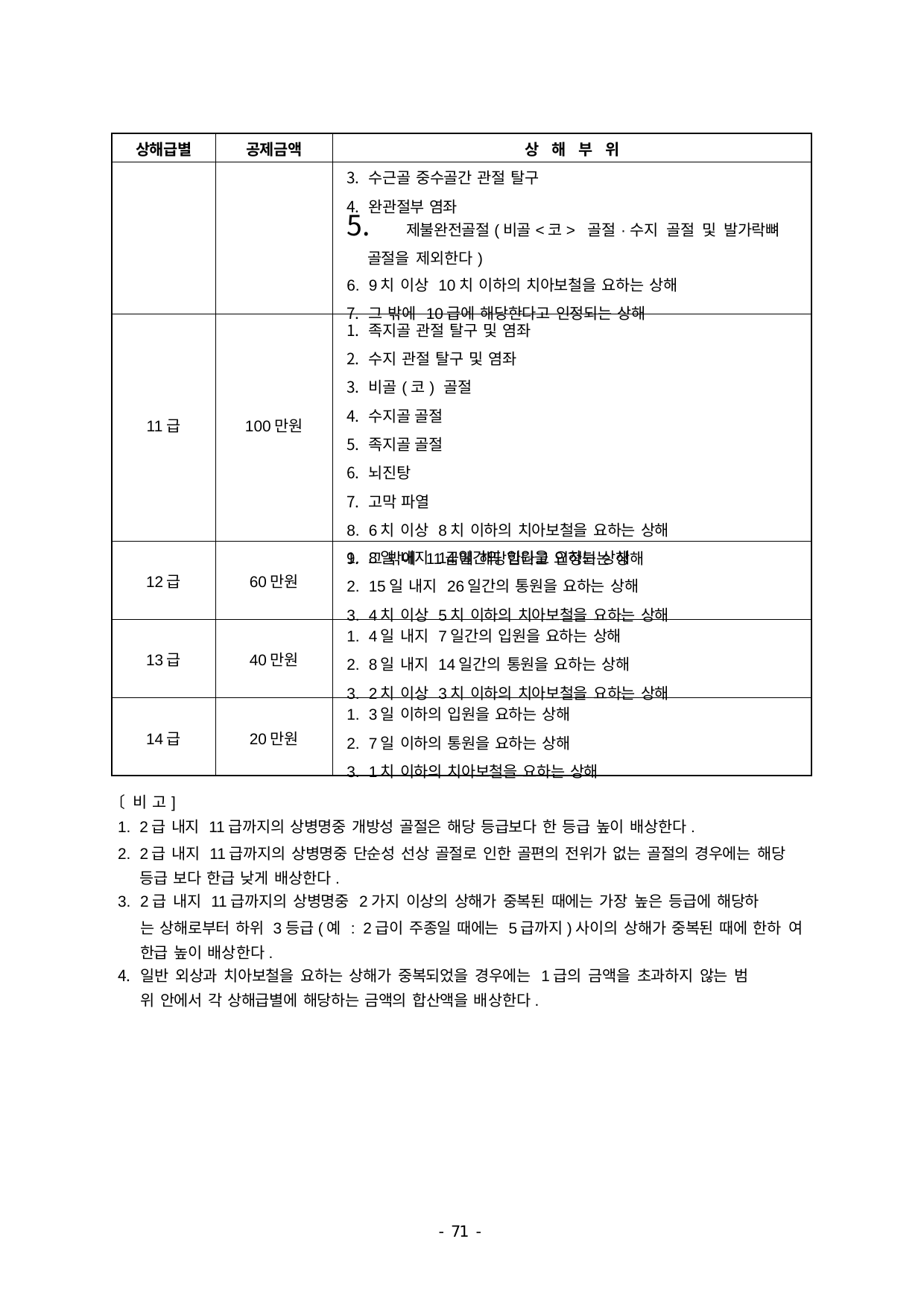

| 상해급별 | 공제금액 | 상 해 부 위 |
| --- | --- | --- |
|  |  | 수근골 중수골간 관절 탈구 완관절부 염좌 제불완전골절(비골<코> 골절·수지 골절 및 발가락뼈 골절을 제외한다) 9치 이상 10치 이하의 치아보철을 요하는 상해 그 밖에 10급에 해당한다고 인정되는 상해 |
| 11급 | 100만원 | 족지골 관절 탈구 및 염좌 수지 관절 탈구 및 염좌 비골(코) 골절 수지골 골절 족지골 골절 뇌진탕 고막 파열 6치 이상 8치 이하의 치아보철을 요하는 상해 그 밖에 11급에 해당한다고 인정되는 상해 |
| 12급 | 60만원 | 8일 내지 14일간의 입원을 요하는 상해 15일 내지 26일간의 통원을 요하는 상해 4치 이상 5치 이하의 치아보철을 요하는 상해 |
| 13급 | 40만원 | 4일 내지 7일간의 입원을 요하는 상해 8일 내지 14일간의 통원을 요하는 상해 2치 이상 3치 이하의 치아보철을 요하는 상해 |
| 14급 | 20만원 | 3일 이하의 입원을 요하는 상해 7일 이하의 통원을 요하는 상해 1치 이하의 치아보철을 요하는 상해 |
〔비 고]
2급 내지 11급까지의 상병명중 개방성 골절은 해당 등급보다 한 등급 높이 배상한다.
2급 내지 11급까지의 상병명중 단순성 선상 골절로 인한 골편의 전위가 없는 골절의 경우에는  해당 등급 보다 한급 낮게 배상한다.
2급 내지 11급까지의 상병명중 2가지 이상의 상해가 중복된 때에는 가장 높은 등급에 해당하
는 상해로부터 하위 3등급(예 : 2급이 주종일 때에는 5급까지)사이의 상해가 중복된 때에 한하  여 한급 높이 배상한다.
일반 외상과 치아보철을 요하는 상해가 중복되었을 경우에는 1급의 금액을 초과하지 않는 범
위 안에서 각 상해급별에 해당하는 금액의 합산액을 배상한다.
- 71 -